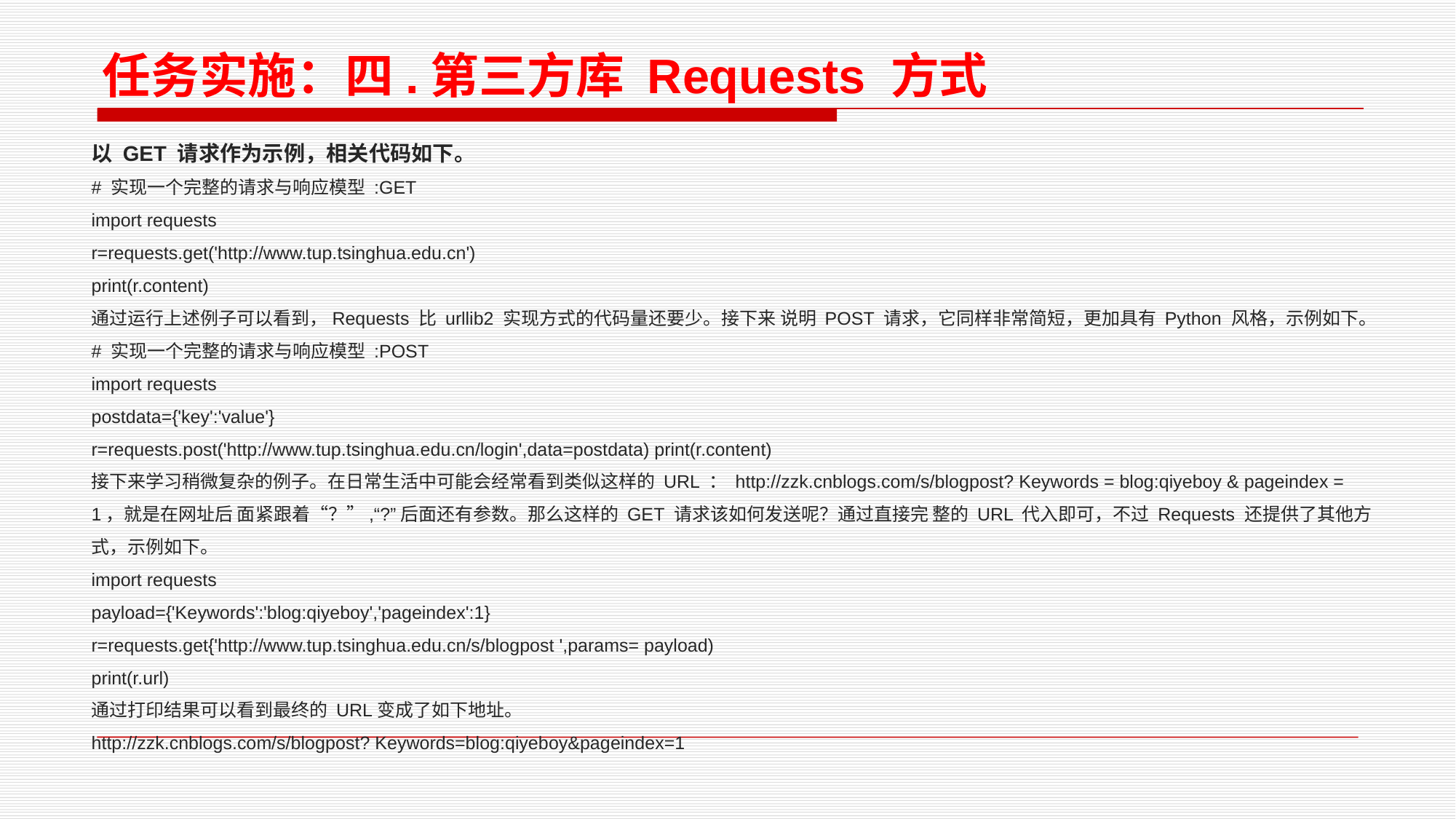

任务实施：四.第三方库 Requests 方式
以 GET 请求作为示例，相关代码如下。
# 实现一个完整的请求与响应模型 :GET
import requests
r=requests.get('http://www.tup.tsinghua.edu.cn')
print(r.content)
通过运行上述例子可以看到，Requests 比 urllib2 实现方式的代码量还要少。接下来 说明 POST 请求，它同样非常简短，更加具有 Python 风格，示例如下。
# 实现一个完整的请求与响应模型 :POST
import requests
postdata={'key':'value'}
r=requests.post('http://www.tup.tsinghua.edu.cn/login',data=postdata) print(r.content)
接下来学习稍微复杂的例子。在日常生活中可能会经常看到类似这样的 URL ： http://zzk.cnblogs.com/s/blogpost? Keywords = blog:qiyeboy & pageindex = 1，就是在网址后 面紧跟着“？”,“?”后面还有参数。那么这样的 GET 请求该如何发送呢？通过直接完 整的 URL 代入即可，不过 Requests 还提供了其他方式，示例如下。
import requests
payload={'Keywords':'blog:qiyeboy','pageindex':1}
r=requests.get{'http://www.tup.tsinghua.edu.cn/s/blogpost ',params= payload)
print(r.url)
通过打印结果可以看到最终的 URL变成了如下地址。
http://zzk.cnblogs.com/s/blogpost? Keywords=blog:qiyeboy&pageindex=1